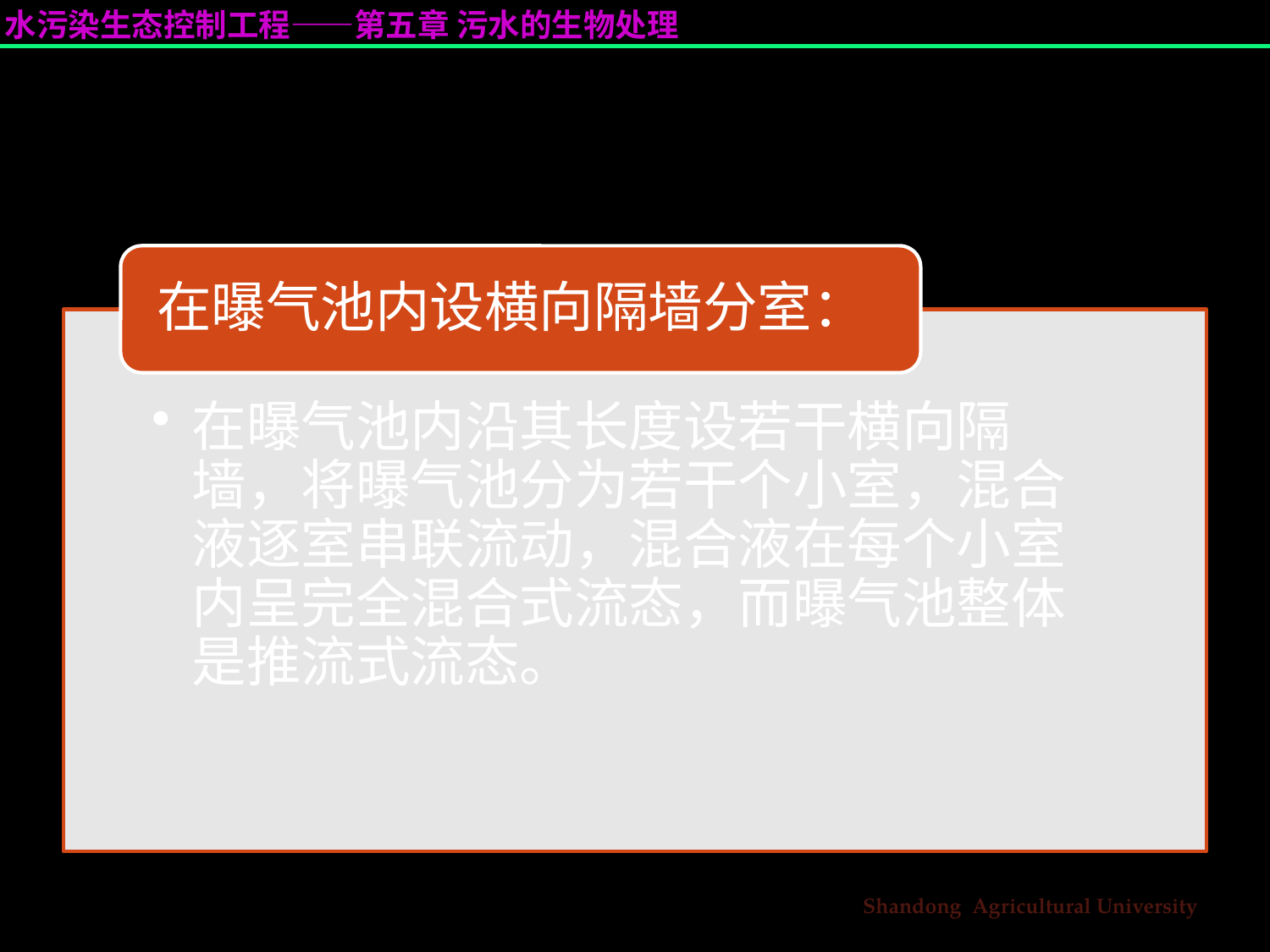

#
在曝气池内沿其长度设若干横向隔墙，将曝气池分为若干个小室，混合液逐室串联流动，混合液在每个小室内呈完全混合式流态，而曝气池整体是推流式流态。
在曝气池内设横向隔墙分室：